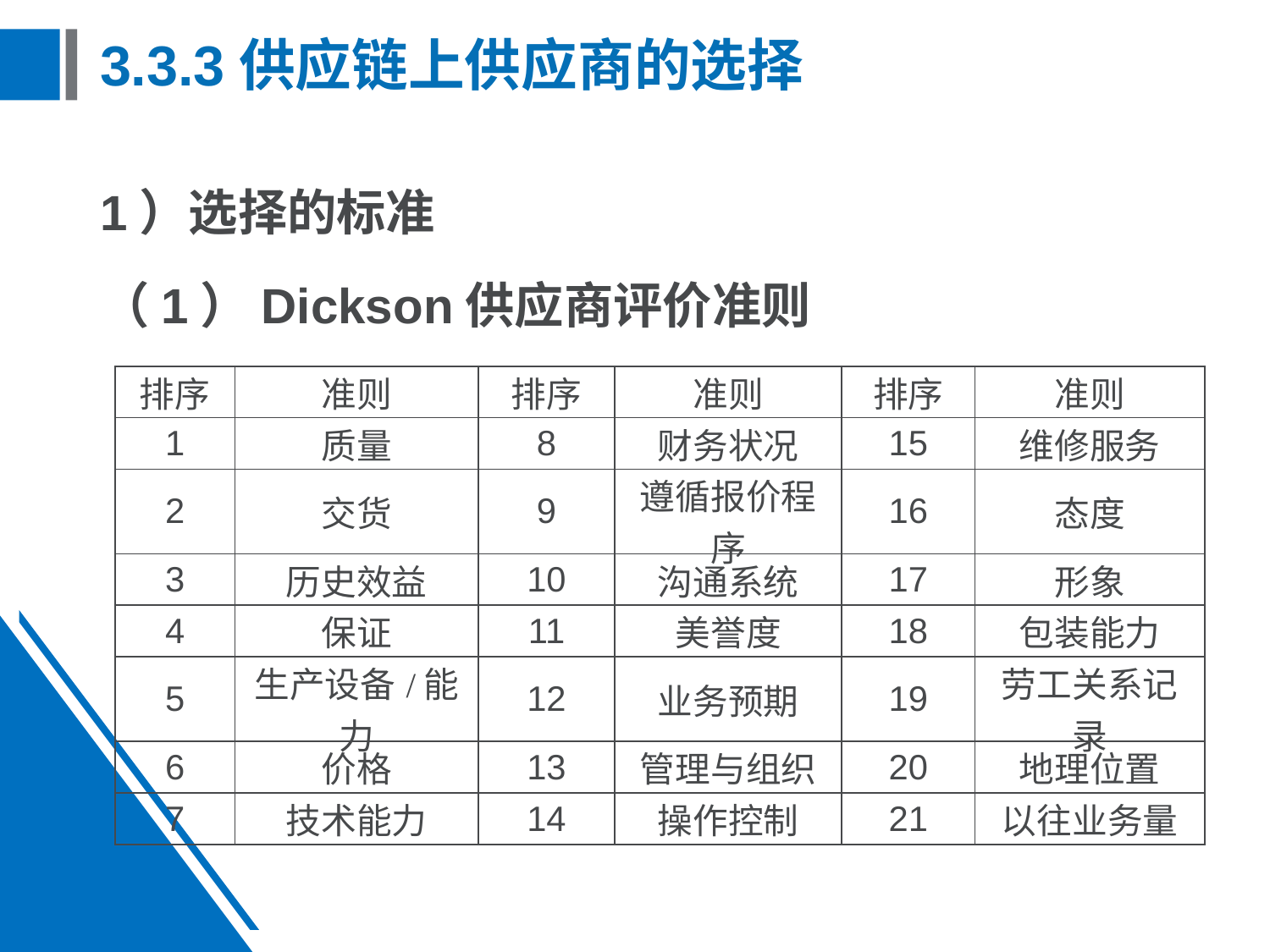

# 3.3.3供应链上供应商的选择
1）选择的标准
（1）Dickson供应商评价准则
| 排序 | 准则 | 排序 | 准则 | 排序 | 准则 |
| --- | --- | --- | --- | --- | --- |
| 1 | 质量 | 8 | 财务状况 | 15 | 维修服务 |
| 2 | 交货 | 9 | 遵循报价程序 | 16 | 态度 |
| 3 | 历史效益 | 10 | 沟通系统 | 17 | 形象 |
| 4 | 保证 | 11 | 美誉度 | 18 | 包装能力 |
| 5 | 生产设备/能力 | 12 | 业务预期 | 19 | 劳工关系记录 |
| 6 | 价格 | 13 | 管理与组织 | 20 | 地理位置 |
| 7 | 技术能力 | 14 | 操作控制 | 21 | 以往业务量 |